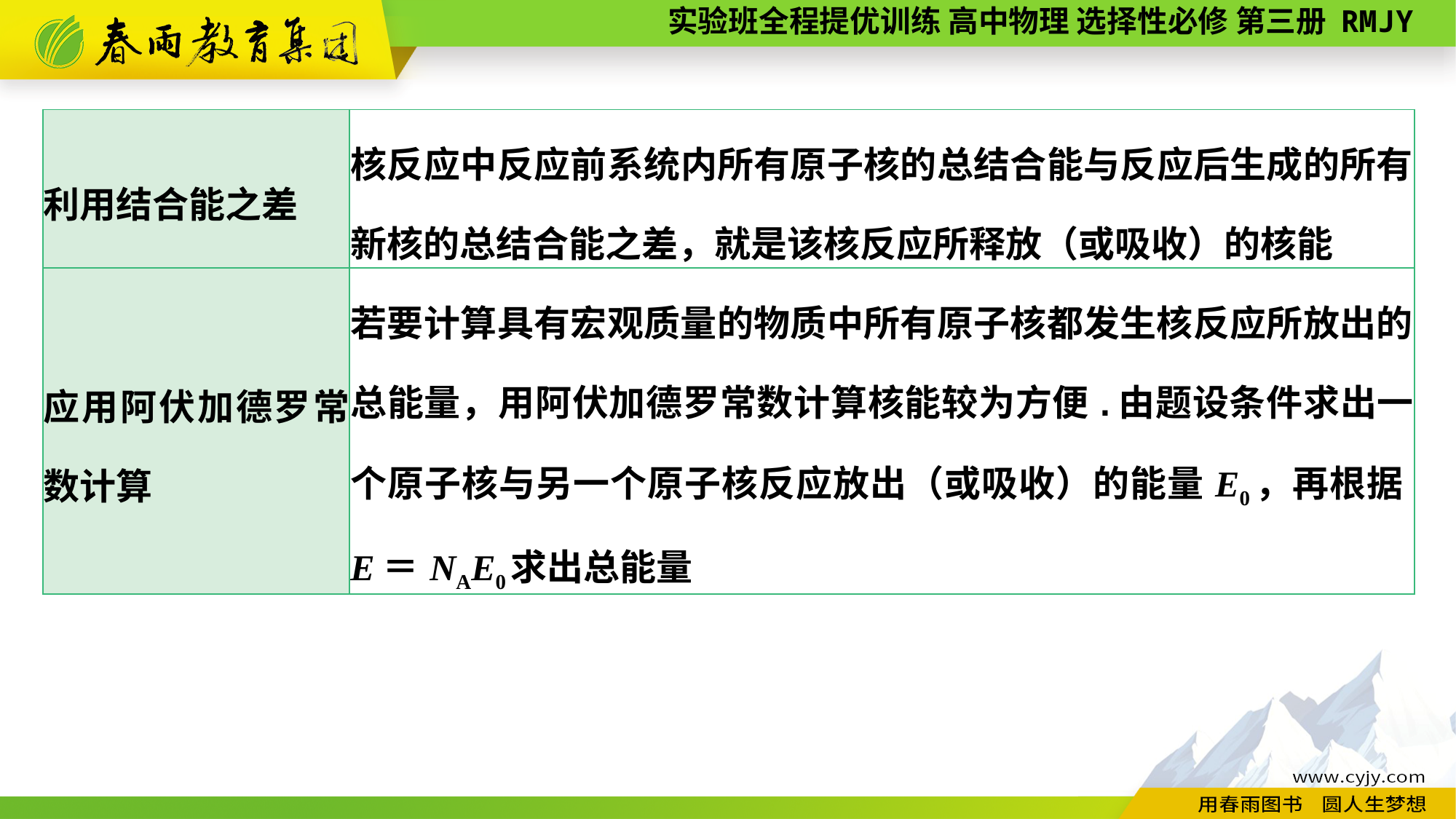

| 利用结合能之差 | 核反应中反应前系统内所有原子核的总结合能与反应后生成的所有新核的总结合能之差，就是该核反应所释放（或吸收）的核能 |
| --- | --- |
| 应用阿伏加德罗常数计算 | 若要计算具有宏观质量的物质中所有原子核都发生核反应所放出的总能量，用阿伏加德罗常数计算核能较为方便.由题设条件求出一个原子核与另一个原子核反应放出（或吸收）的能量E0，再根据E＝NAE0求出总能量 |